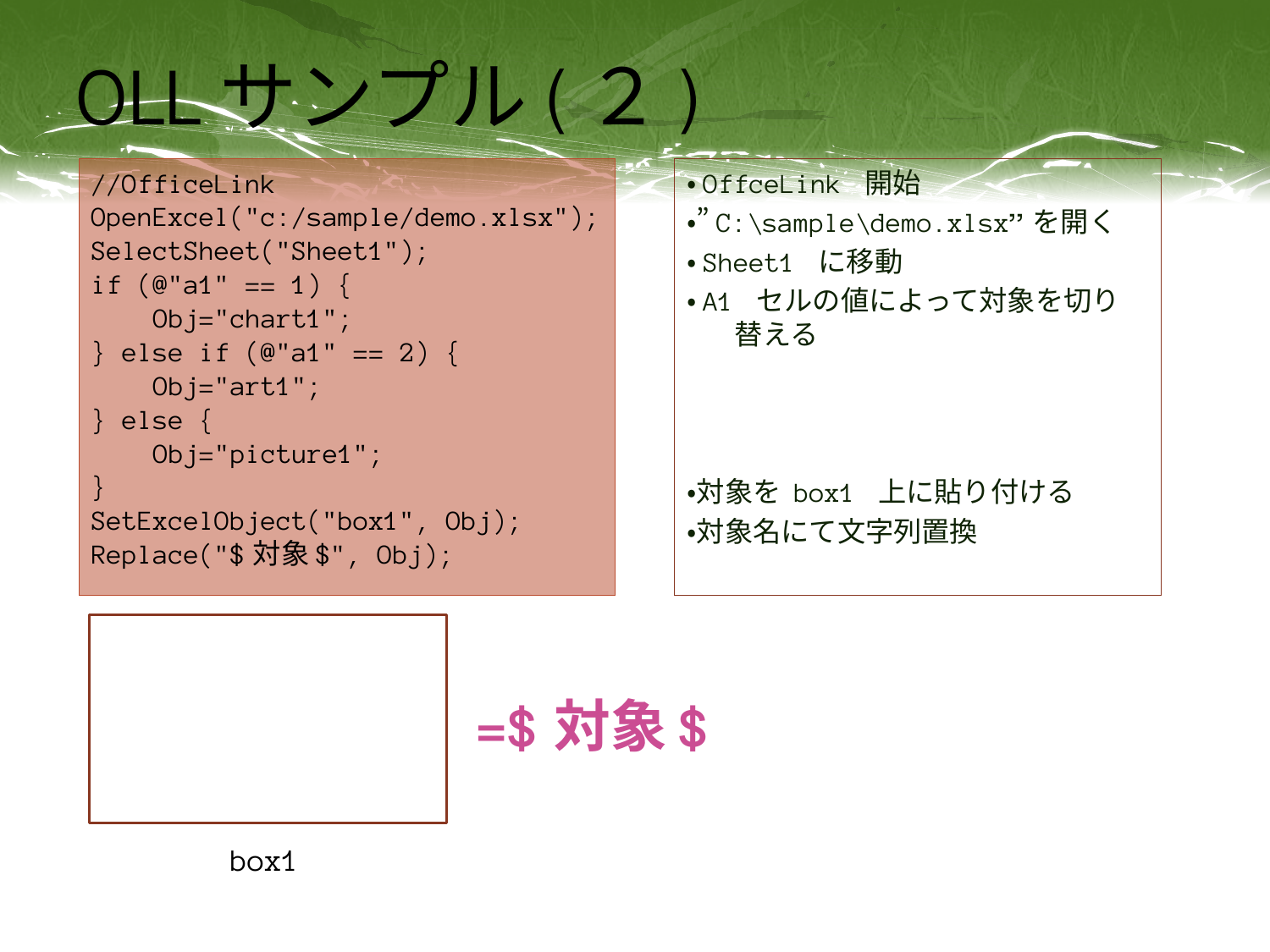

# OLLサンプル(２)
//OfficeLink
OpenExcel("c:/sample/demo.xlsx");
SelectSheet("Sheet1");
if (@"a1" == 1) {
    Obj="chart1";
} else if (@"a1" == 2) {
    Obj="art1";
} else {
    Obj="picture1";
}
SetExcelObject("box1", Obj);
Replace("$対象$", Obj);

・OffceLink 開始
・”C:\sample\demo.xlsx”を開く
・Sheet1 に移動
・A1 セルの値によって対象を切り替える

・対象を box1 上に貼り付ける
・対象名にて文字列置換

=$対象$
box1